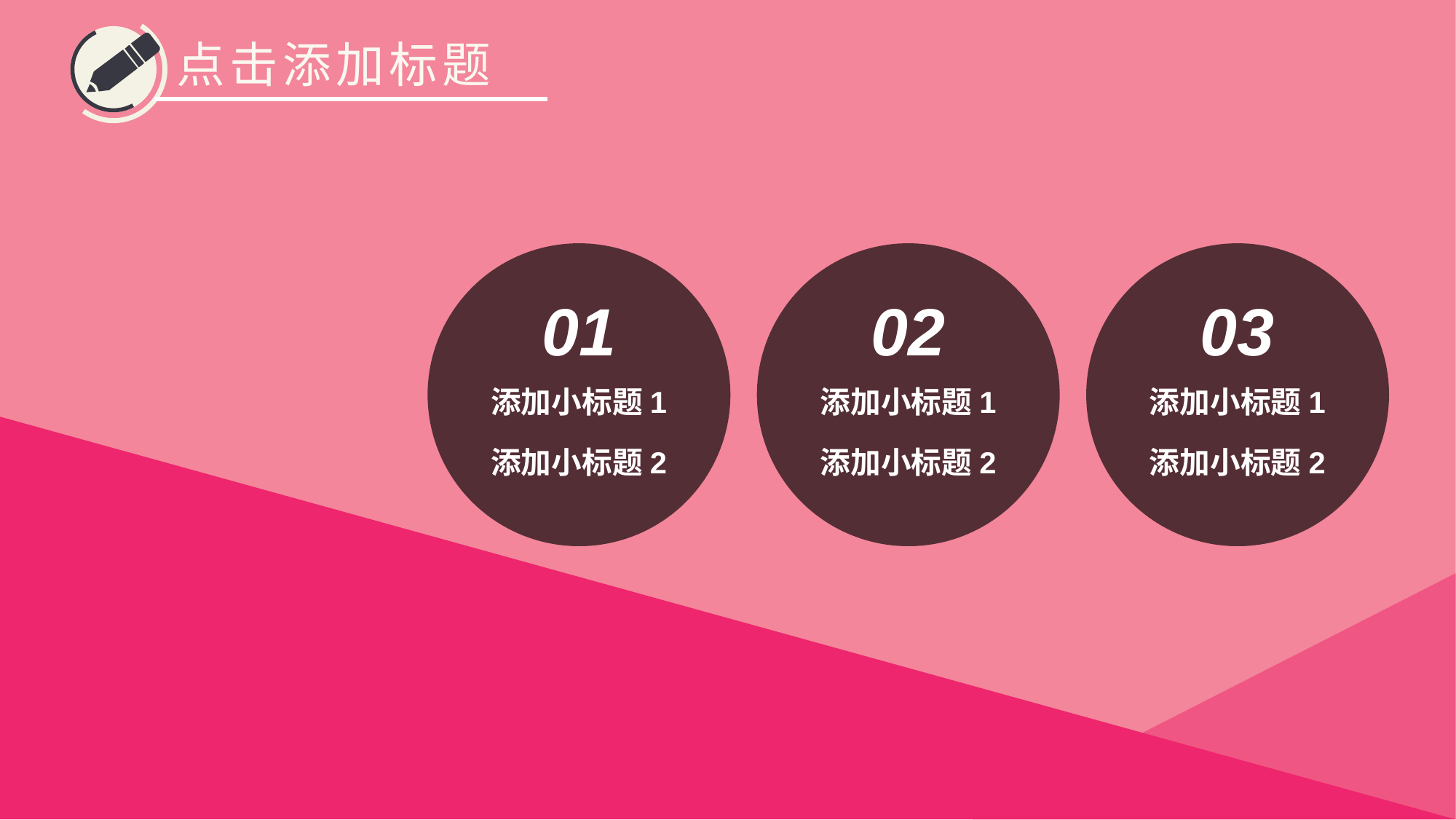

点击添加标题

01
添加小标题1
添加小标题2

02
添加小标题1
添加小标题2

03
添加小标题1
添加小标题2